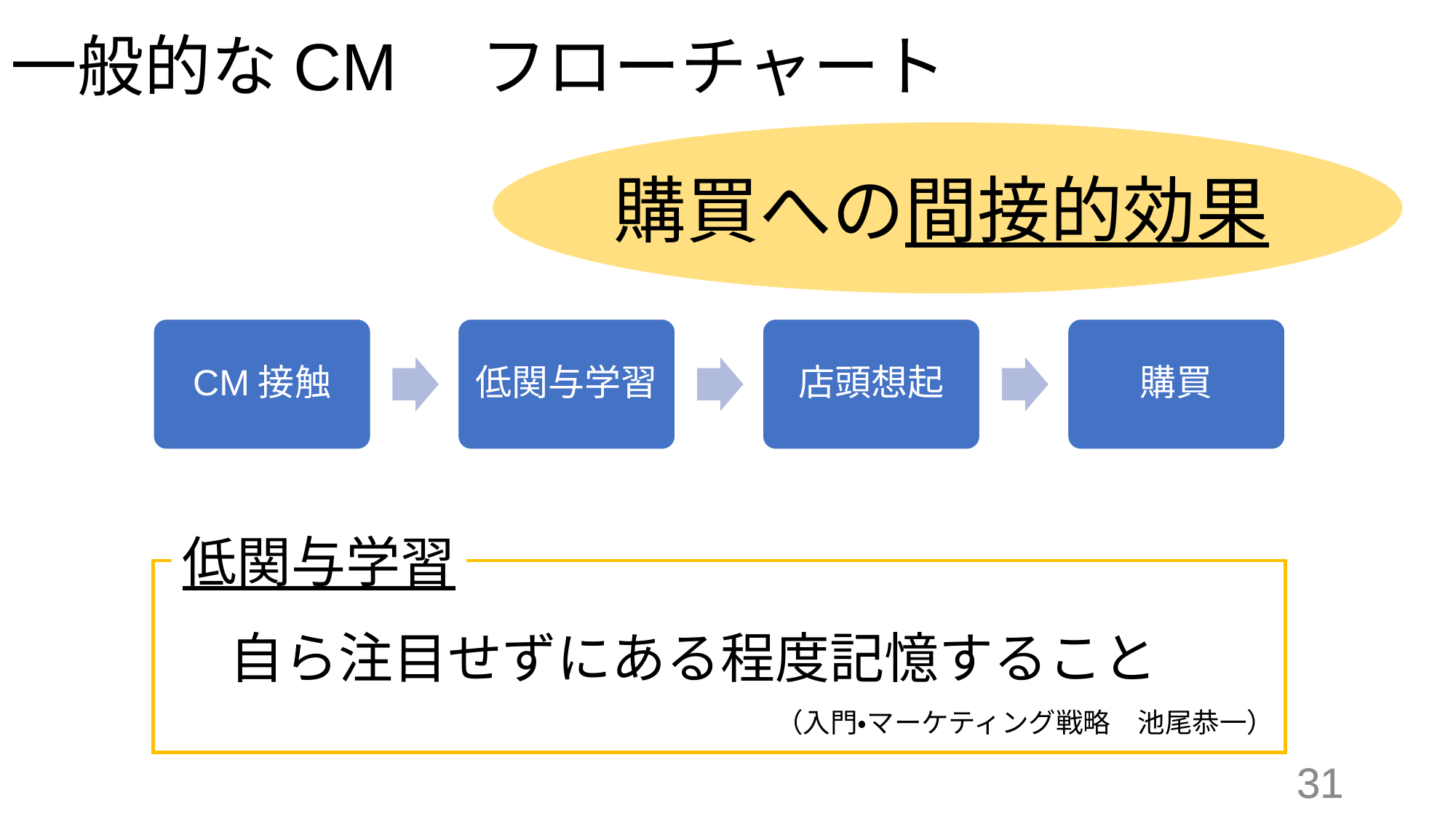

一般的なCM　フローチャート

購買への間接的効果
CM接触
低関与学習
店頭想起
購買

低関与学習

自ら注目せずにある程度記憶すること
（入門・マーケティング戦略　池尾恭一）
31
31